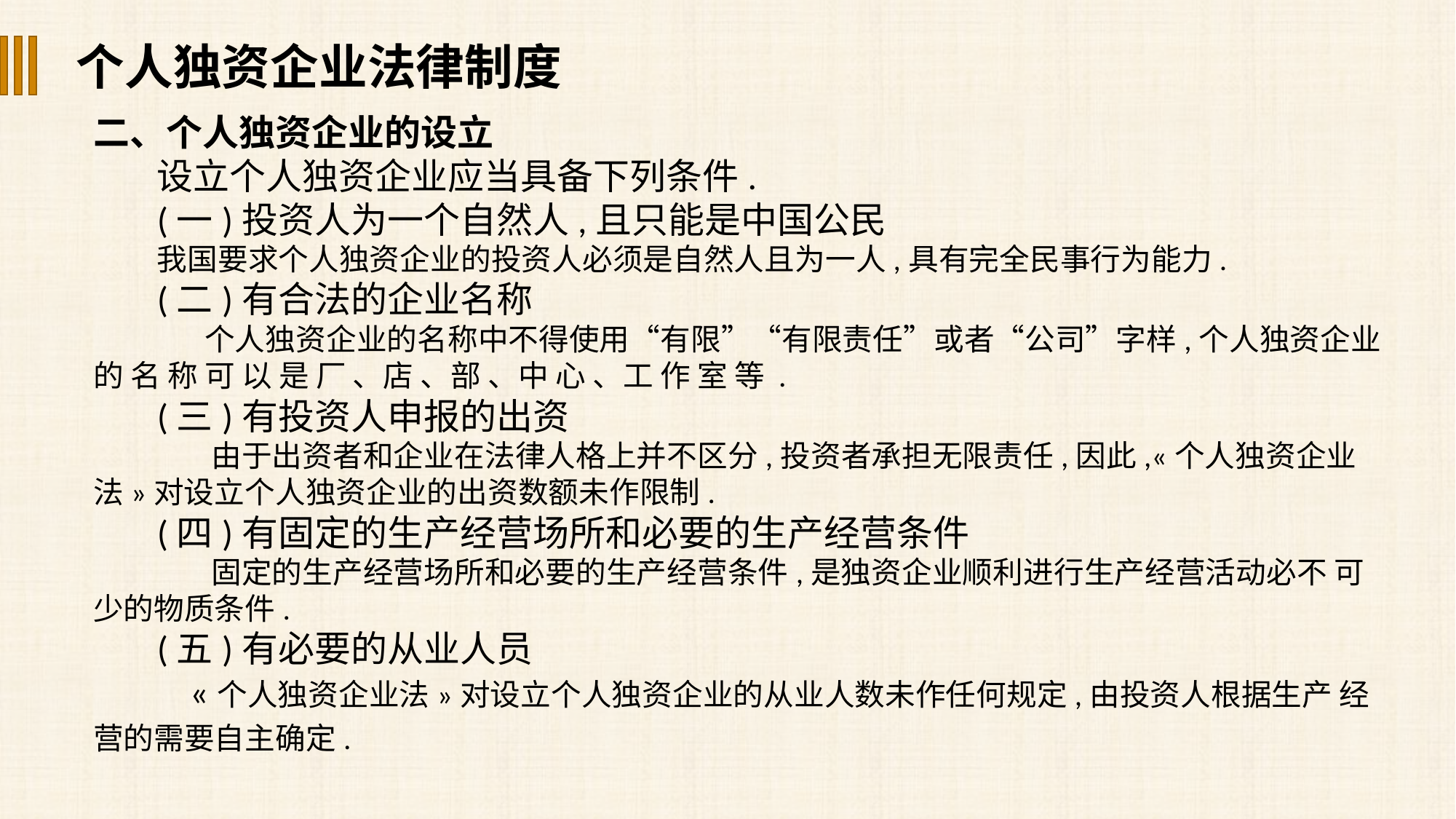

个人独资企业法律制度

二、个人独资企业的设立
设立个人独资企业应当具备下列条件.
(一)投资人为一个自然人,且只能是中国公民
我国要求个人独资企业的投资人必须是自然人且为一人,具有完全民事行为能力.
(二)有合法的企业名称
      个人独资企业的名称中不得使用“有限”“有限责任”或者“公司”字样,个人独资企业的 名 称 可 以 是 厂 、店 、部 、中 心 、工 作 室 等 .
(三)有投资人申报的出资
       由于出资者和企业在法律人格上并不区分,投资者承担无限责任,因此,«个人独资企业 法»对设立个人独资企业的出资数额未作限制.
(四)有固定的生产经营场所和必要的生产经营条件
       固定的生产经营场所和必要的生产经营条件,是独资企业顺利进行生产经营活动必不 可少的物质条件.
(五)有必要的从业人员
    «个人独资企业法»对设立个人独资企业的从业人数未作任何规定,由投资人根据生产 经营的需要自主确定.